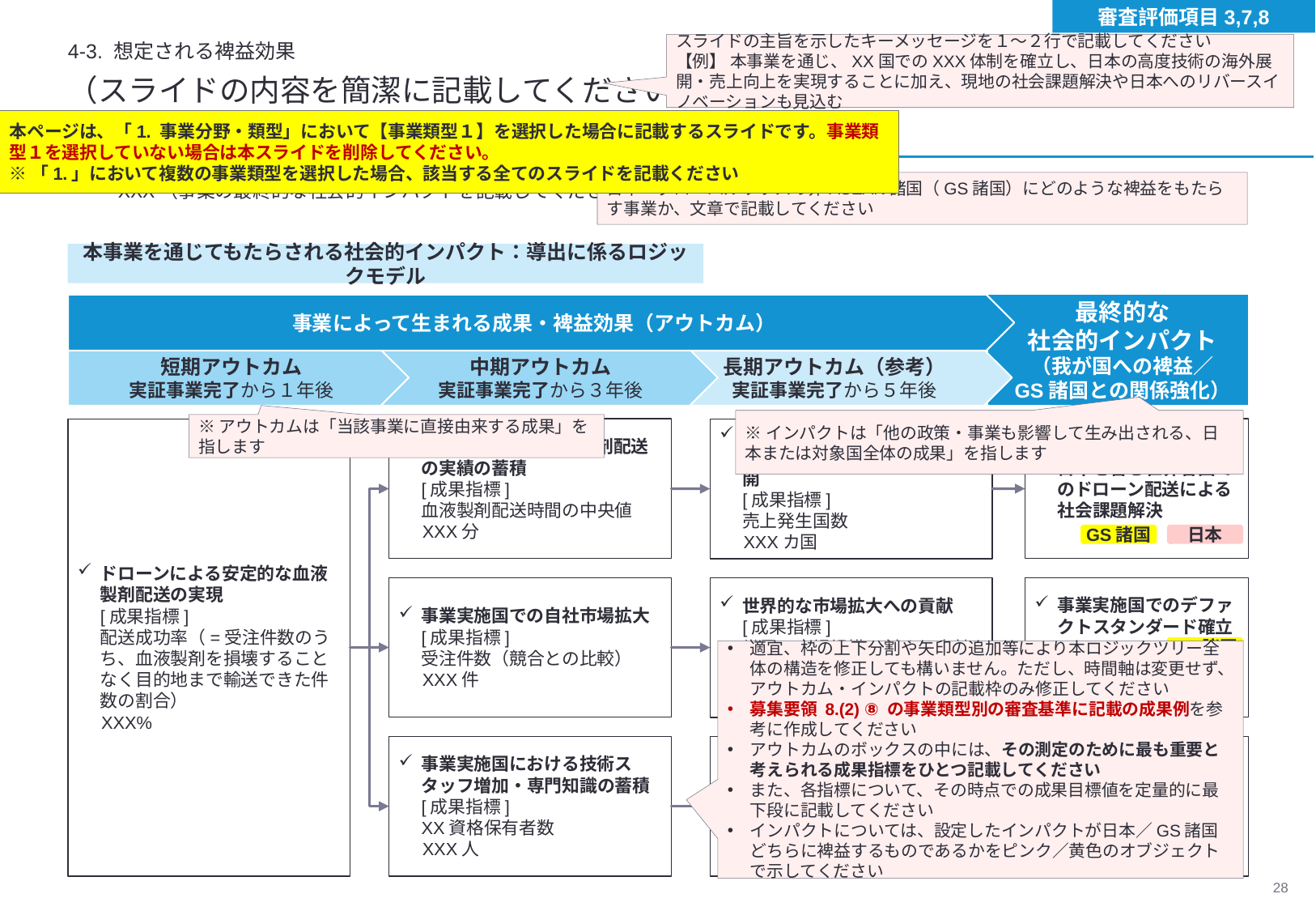

審査評価項目3,7,8
4-3. 想定される裨益効果
スライドの主旨を示したキーメッセージを１～２行で記載してください
【例】 本事業を通じ、XX国でのXXX体制を確立し、日本の高度技術の海外展開・売上向上を実現することに加え、現地の社会課題解決や日本へのリバースイノベーションも見込む
（スライドの内容を簡潔に記載してください）
本ページは、「1. 事業分野・類型」において【事業類型１】を選択した場合に記載するスライドです。事業類型１を選択していない場合は本スライドを削除してください。
※「1.」において複数の事業類型を選択した場合、該当する全てのスライドを記載ください
日本・グローバルサウスの非ASEAN諸国（GS諸国）にどのような裨益をもたらす事業か、文章で記載してください
XXX（事業の最終的な社会的インパクトを記載してください）
本事業を通じてもたらされる社会的インパクト：導出に係るロジックモデル
最終的な
社会的インパクト
（我が国への裨益／
GS諸国との関係強化）
事業によって生まれる成果・裨益効果（アウトカム）
短期アウトカム
実証事業完了から１年後
中期アウトカム
実証事業完了から３年後
長期アウトカム（参考）
実証事業完了から５年後
※インパクトは「他の政策・事業も影響して生み出される、日本または対象国全体の成果」を指します
※アウトカムは「当該事業に直接由来する成果」を指します
ドローンによる安定的な血液製剤配送の実現
[成果指標]
配送成功率（=受注件数のうち、血液製剤を損壊することなく目的地まで輸送できた件数の割合）
XXX%
ドローンによる血液製剤配送の実績の蓄積
[成果指標]
血液製剤配送時間の中央値
XXX分
事業実施国における実績をもとにした他国での類似事業展開
[成果指標]
売上発生国数
XXXカ国
日本を含む世界各国でのドローン配送による
社会課題解決
GS諸国
日本
事業実施国でのデファクトスタンダード確立

日本を含む世界各国での売上向上
事業実施国での自社市場拡大
[成果指標]
受注件数（競合との比較）
XXX件
世界的な市場拡大への貢献
[成果指標]
世界の市場規模に対する自社売上割合
XXX%
GS諸国
適宜、枠の上下分割や矢印の追加等により本ロジックツリー全体の構造を修正しても構いません。ただし、時間軸は変更せず、アウトカム・インパクトの記載枠のみ修正してください
募集要領 8.(2) ⑧ の事業類型別の審査基準に記載の成果例を参考に作成してください
アウトカムのボックスの中には、その測定のために最も重要と考えられる成果指標をひとつ記載してください
また、各指標について、その時点での成果目標値を定量的に最下段に記載してください
インパクトについては、設定したインパクトが日本／GS諸国どちらに裨益するものであるかをピンク／黄色のオブジェクトで示してください
GS諸国
日本
日本における技術スタッフ増加・日本への専門知識の逆輸入
[成果指標]
幹事法人による論文出版数
XXX本
事業実施国における技術スタッフ増加・専門知識の蓄積
[成果指標]
XX資格保有者数
XXX人
事業実施国との関係強化（現地雇用創出）

日本へのリバースイノベーション
GS諸国
日本
日本